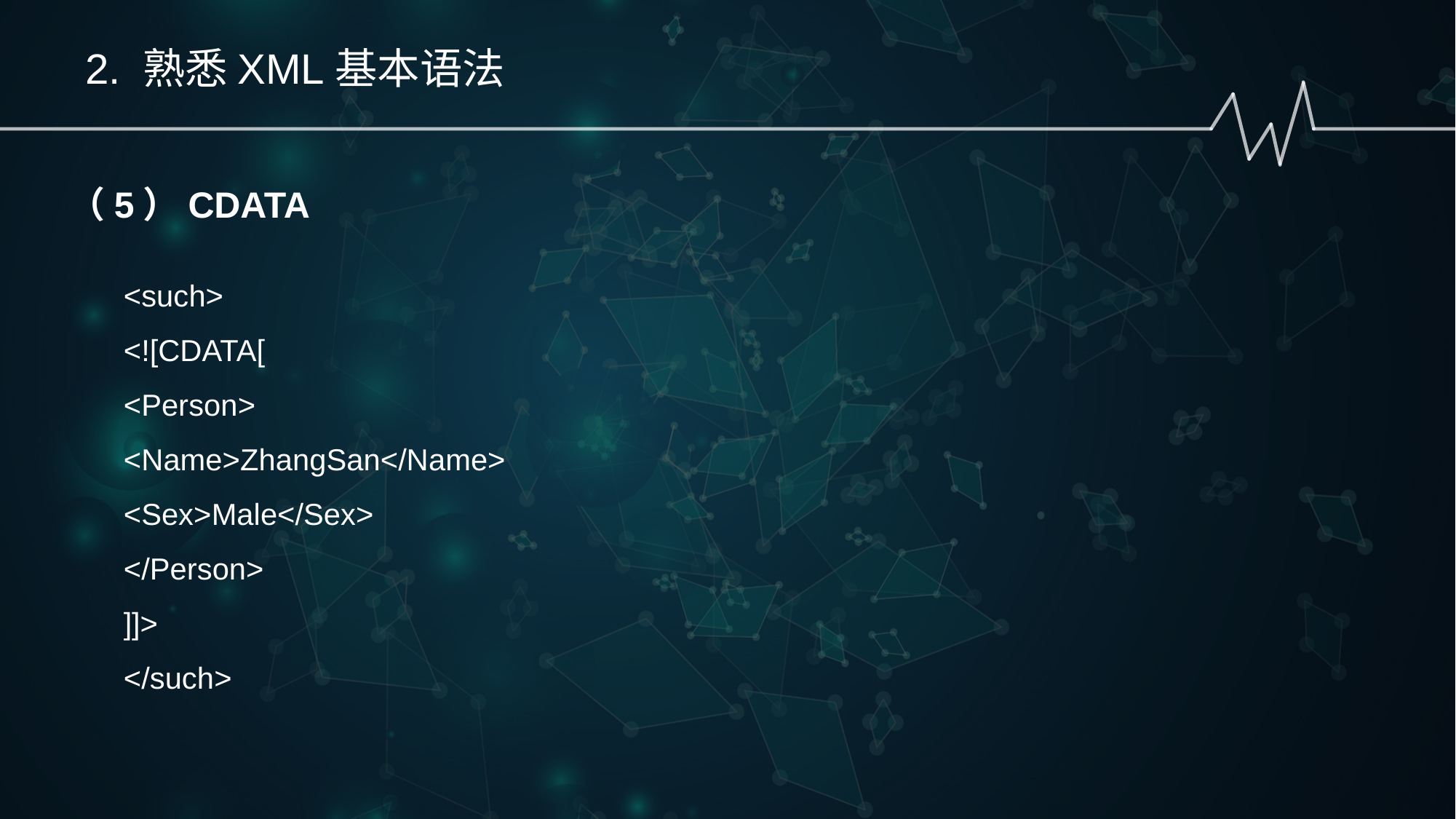

2. 熟悉XML基本语法
（5）CDATA

<such>
<![CDATA[
<Person>
<Name>ZhangSan</Name>
<Sex>Male</Sex>
</Person>
]]>
</such>